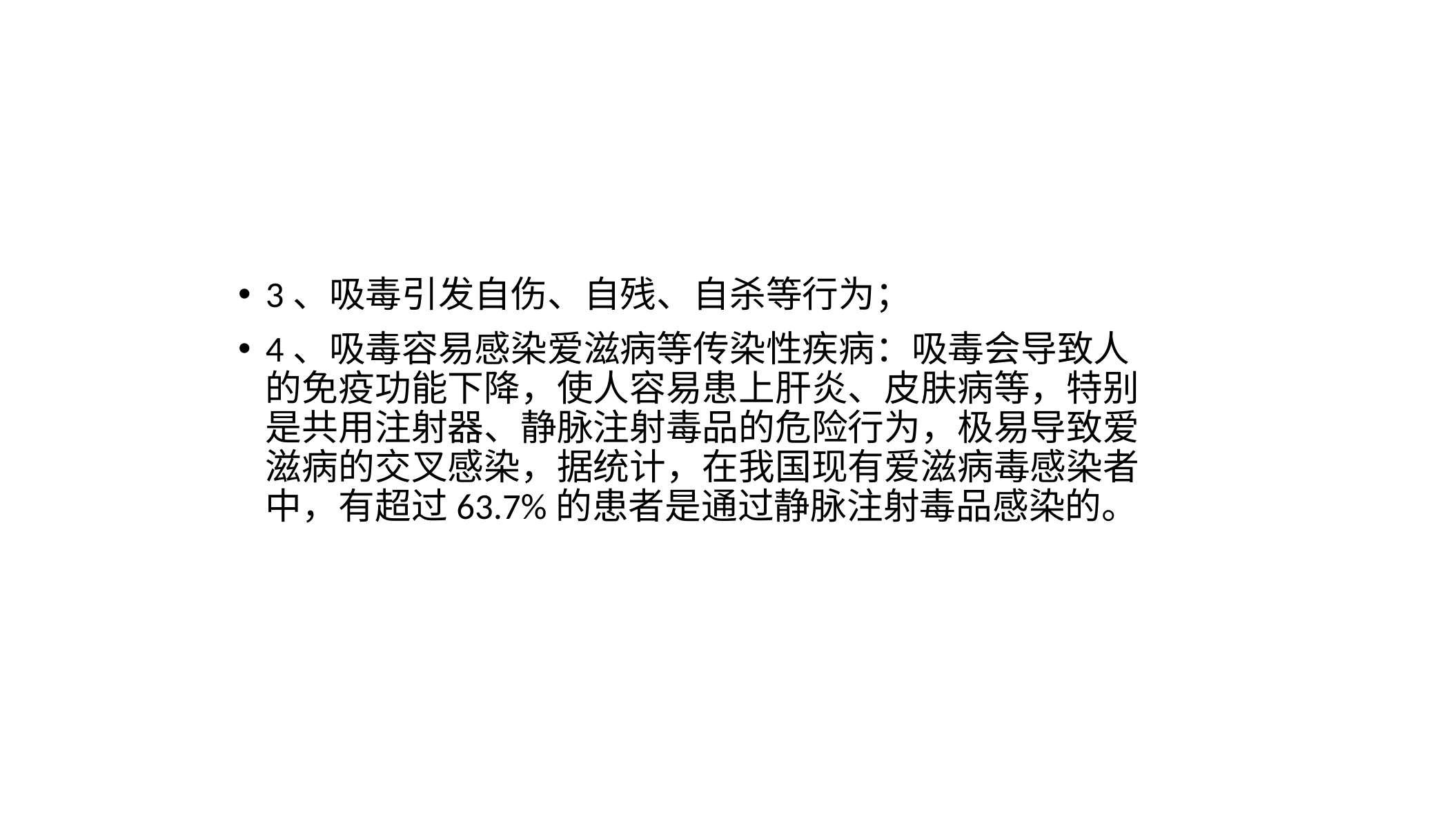

3、吸毒引发自伤、自残、自杀等行为；
4、吸毒容易感染爱滋病等传染性疾病：吸毒会导致人的免疫功能下降，使人容易患上肝炎、皮肤病等，特别是共用注射器、静脉注射毒品的危险行为，极易导致爱滋病的交叉感染，据统计，在我国现有爱滋病毒感染者中，有超过63.7%的患者是通过静脉注射毒品感染的。